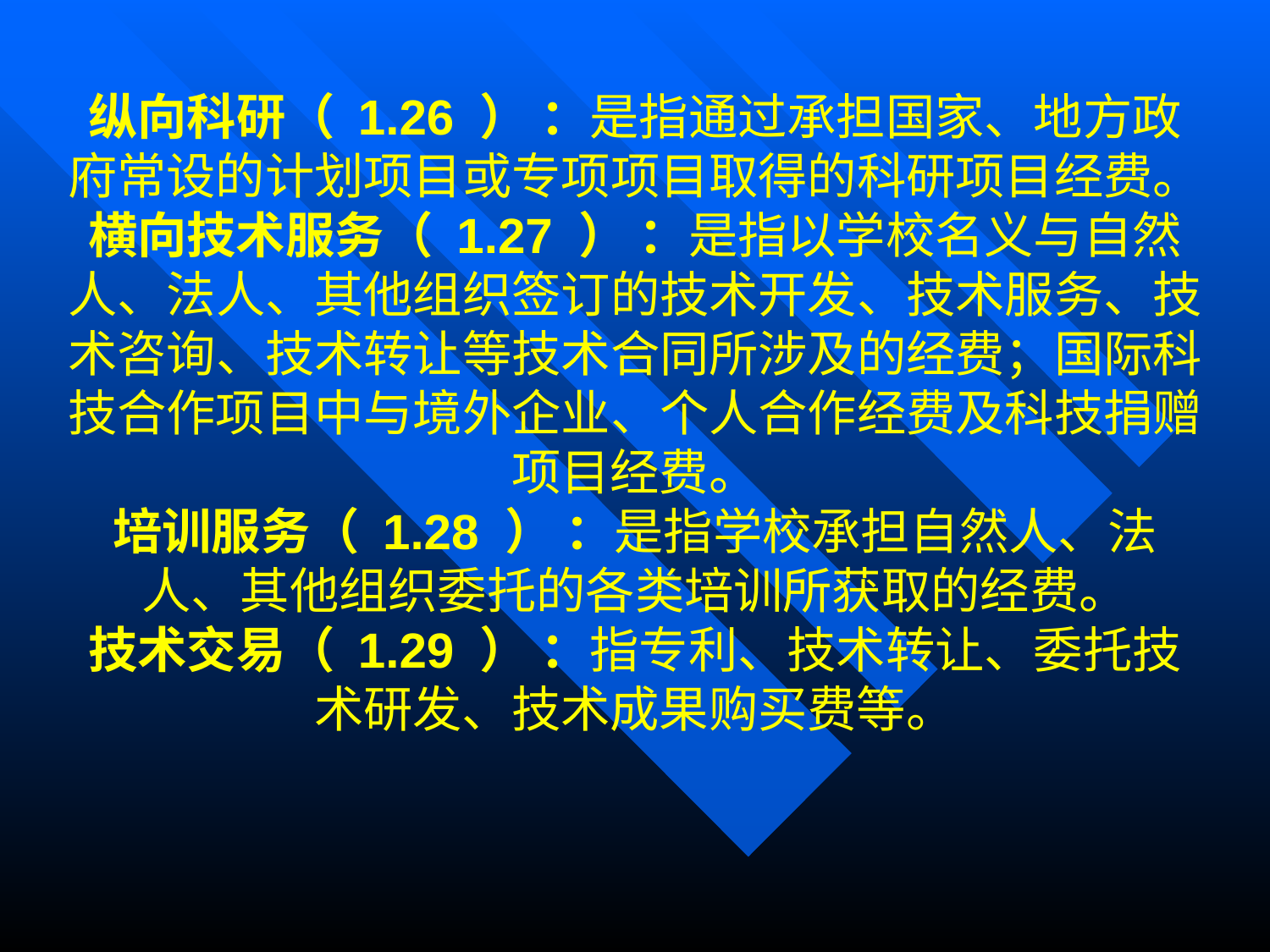

纵向科研（ 1.26 ） ：是指通过承担国家、地方政府常设的计划项目或专项项目取得的科研项目经费。
横向技术服务（ 1.27 ） ：是指以学校名义与自然人、法人、其他组织签订的技术开发、技术服务、技术咨询、技术转让等技术合同所涉及的经费；国际科技合作项目中与境外企业、个人合作经费及科技捐赠项目经费。
培训服务（ 1.28 ） ：是指学校承担自然人、法人、其他组织委托的各类培训所获取的经费。
技术交易（ 1.29 ） ：指专利、技术转让、委托技术研发、技术成果购买费等。